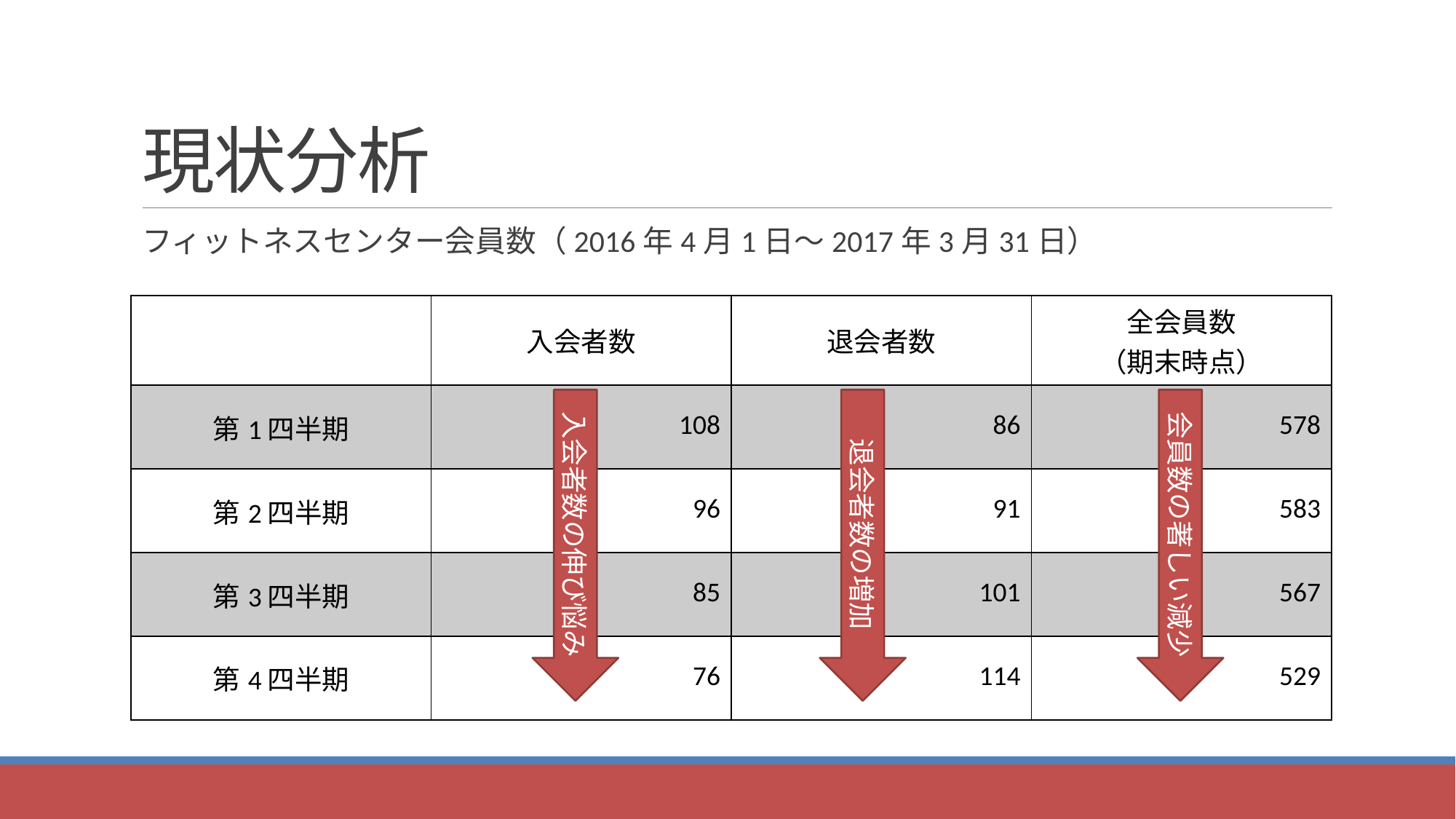

# 現状分析
フィットネスセンター会員数（2016年4月1日～2017年3月31日）

|  | 入会者数 | 退会者数 | 全会員数 （期末時点） |
| --- | --- | --- | --- |
| 第1四半期 | 108 | 86 | 578 |
| 第2四半期 | 96 | 91 | 583 |
| 第3四半期 | 85 | 101 | 567 |
| 第4四半期 | 76 | 114 | 529 |
入会者数の伸び悩み
退会者数の増加
会員数の著しい減少